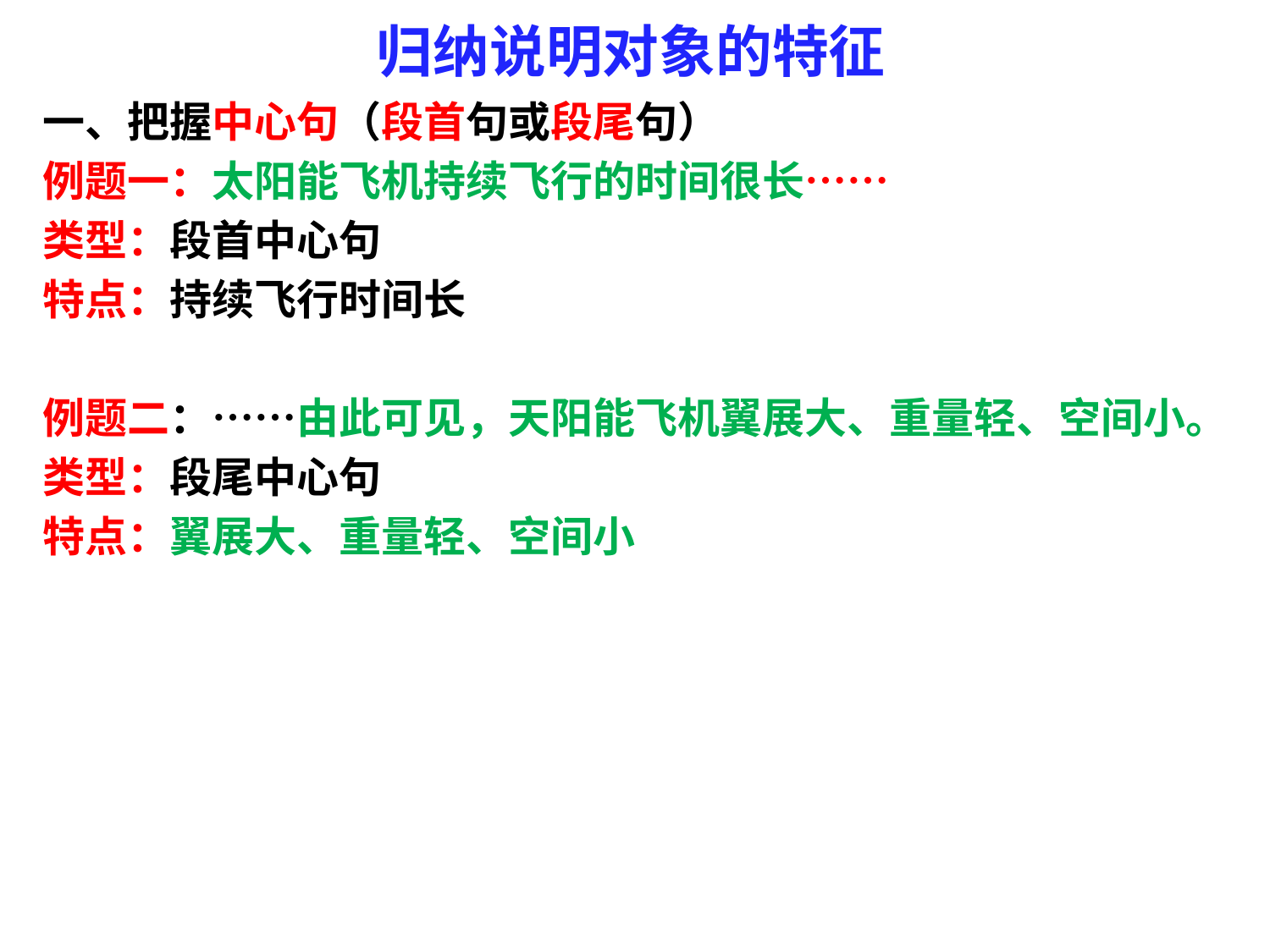

# 归纳说明对象的特征
一、把握中心句（段首句或段尾句）
例题一：太阳能飞机持续飞行的时间很长……
类型：段首中心句
特点：持续飞行时间长

例题二：……由此可见，天阳能飞机翼展大、重量轻、空间小。
类型：段尾中心句
特点：翼展大、重量轻、空间小